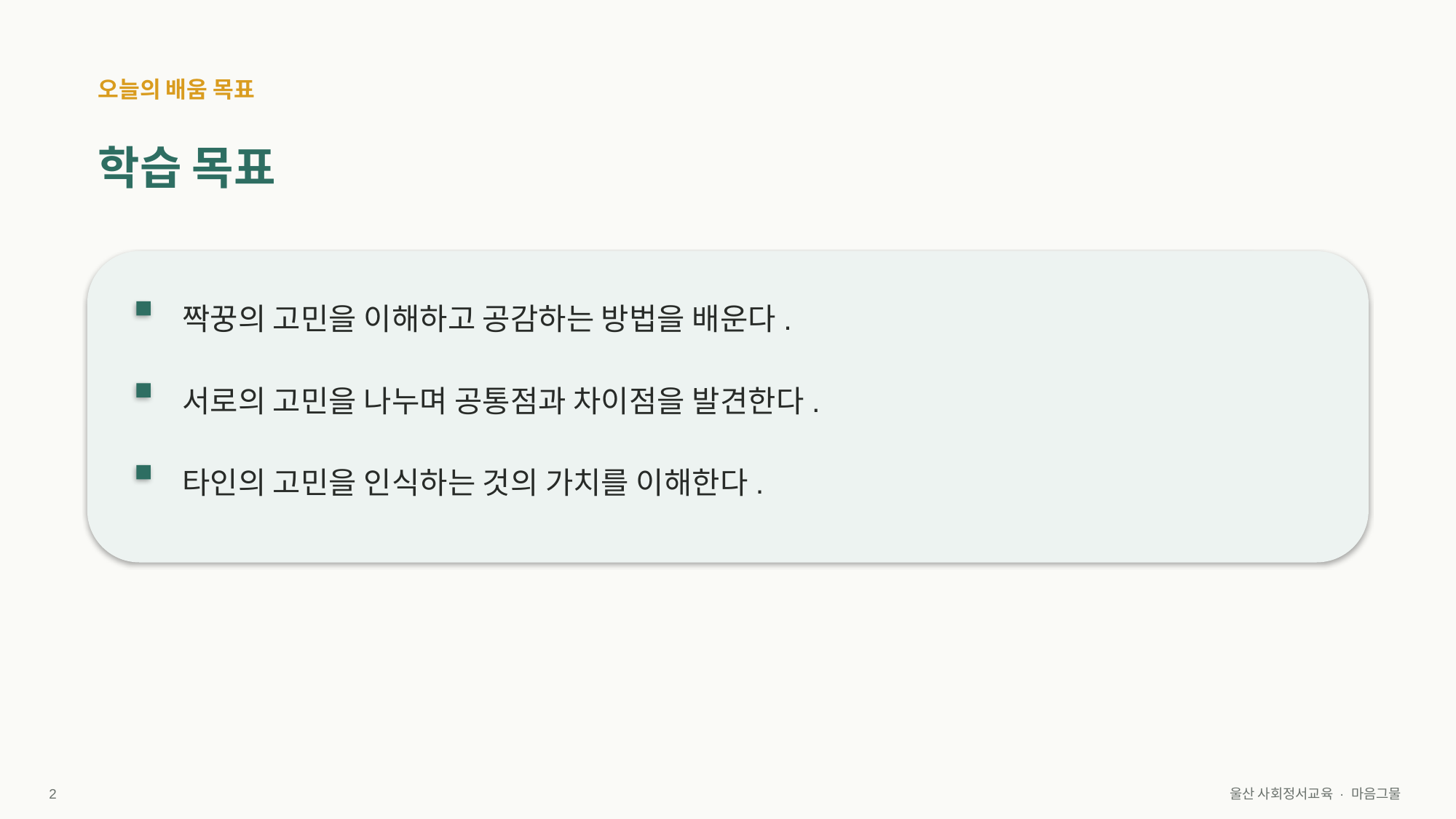

오늘의 배움 목표
학습 목표

짝꿍의 고민을 이해하고 공감하는 방법을 배운다.

서로의 고민을 나누며 공통점과 차이점을 발견한다.

타인의 고민을 인식하는 것의 가치를 이해한다.

2
울산 사회정서교육 · 마음그물